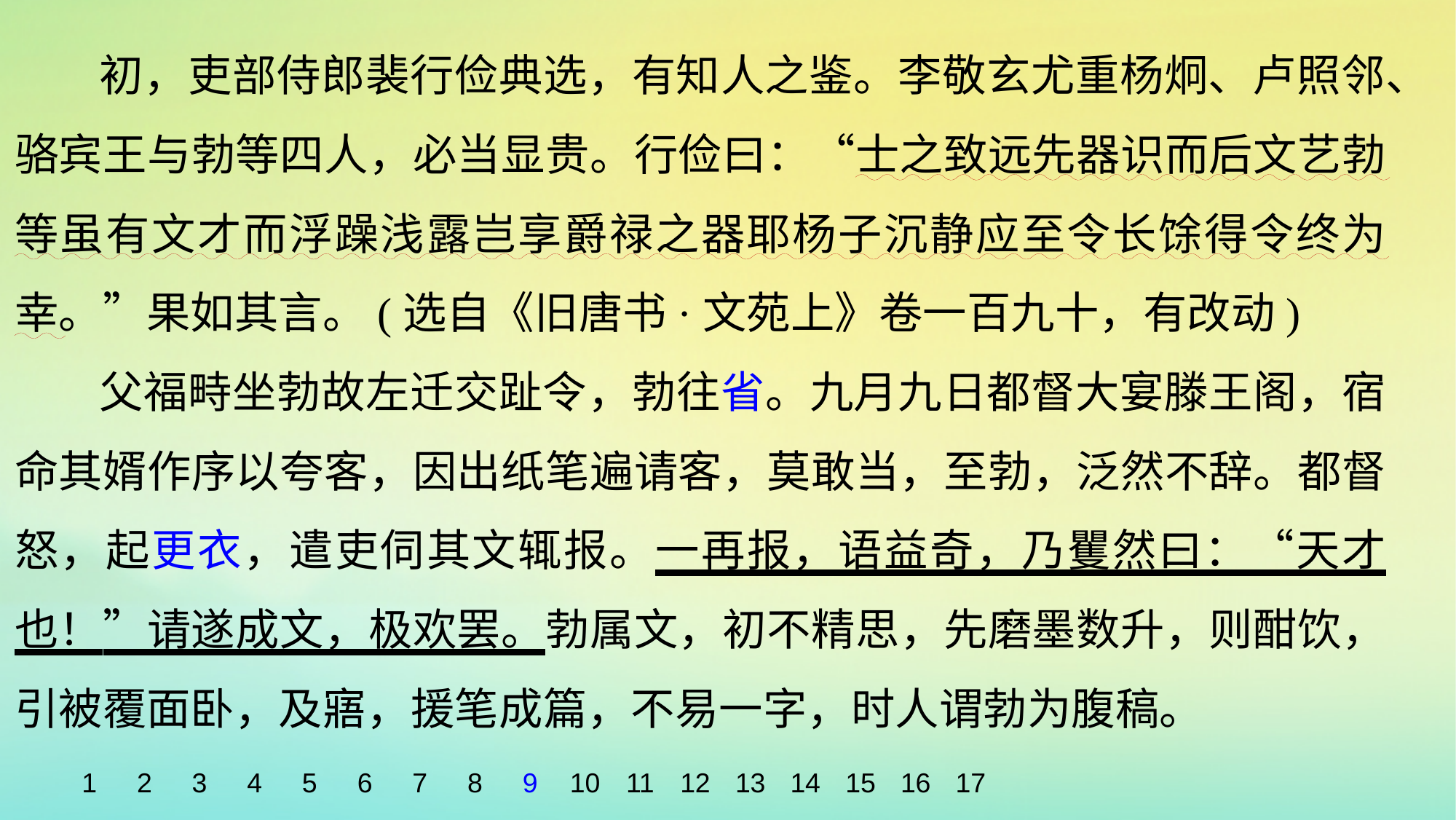

初，吏部侍郎裴行俭典选，有知人之鉴。李敬玄尤重杨炯、卢照邻、骆宾王与勃等四人，必当显贵。行俭曰：“士之致远先器识而后文艺勃等虽有文才而浮躁浅露岂享爵禄之器耶杨子沉静应至令长馀得令终为幸。”果如其言。(选自《旧唐书·文苑上》卷一百九十，有改动)
父福畤坐勃故左迁交趾令，勃往省。九月九日都督大宴滕王阁，宿命其婿作序以夸客，因出纸笔遍请客，莫敢当，至勃，泛然不辞。都督怒，起更衣，遣吏伺其文辄报。一再报，语益奇，乃矍然曰：“天才也！”请遂成文，极欢罢。勃属文，初不精思，先磨墨数升，则酣饮，引被覆面卧，及寤，援笔成篇，不易一字，时人谓勃为腹稿。
1
2
3
4
5
6
7
8
9
10
11
12
13
14
15
16
17